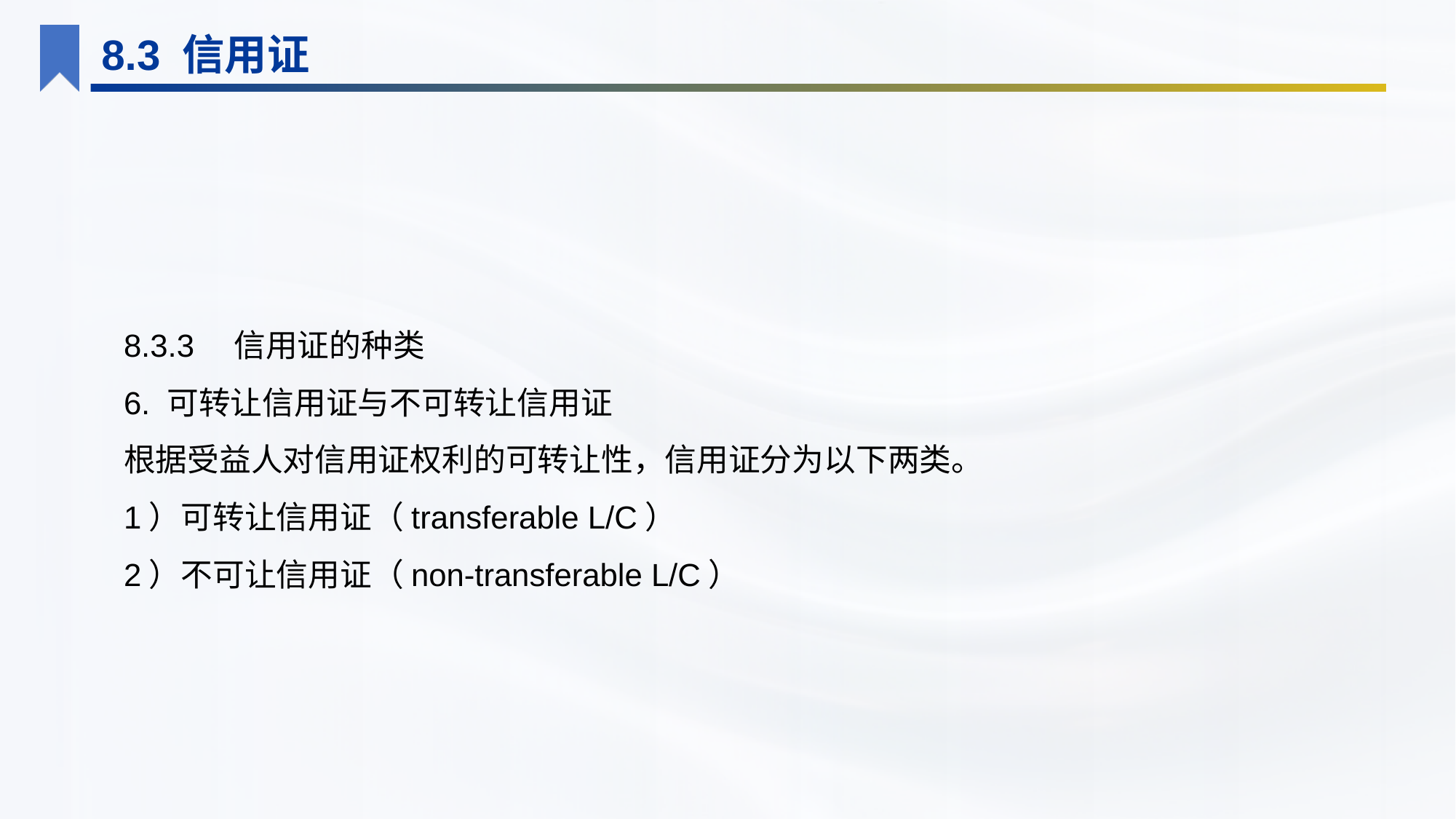

8.3 信用证
8.3.3　信用证的种类
6. 可转让信用证与不可转让信用证
根据受益人对信用证权利的可转让性，信用证分为以下两类。
1）可转让信用证（transferable L/C）
2）不可让信用证（non-transferable L/C）